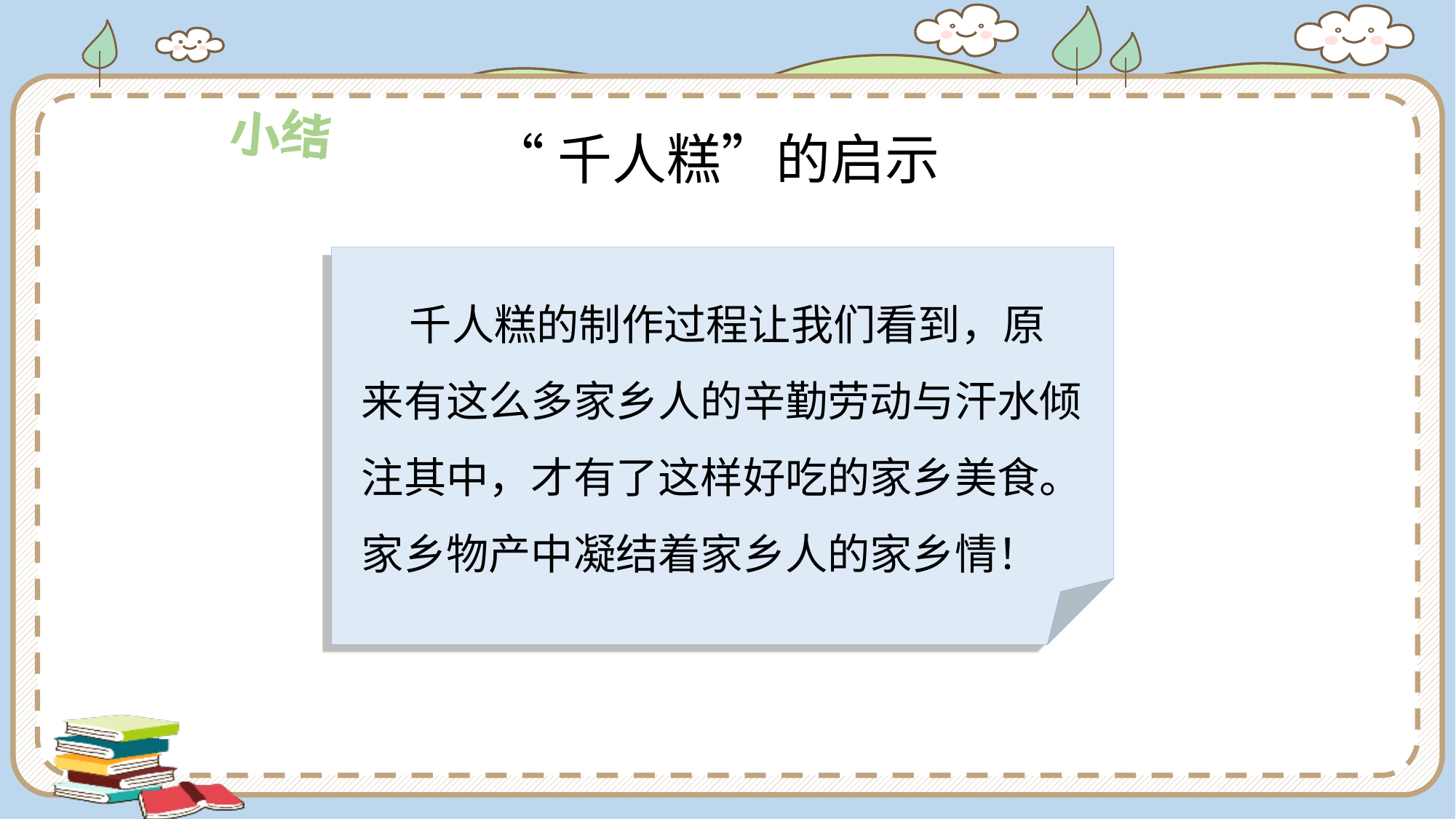

小结
“千人糕”的启示
    千人糕的制作过程让我们看到，原来有这么多家乡人的辛勤劳动与汗水倾注其中，才有了这样好吃的家乡美食。家乡物产中凝结着家乡人的家乡情！